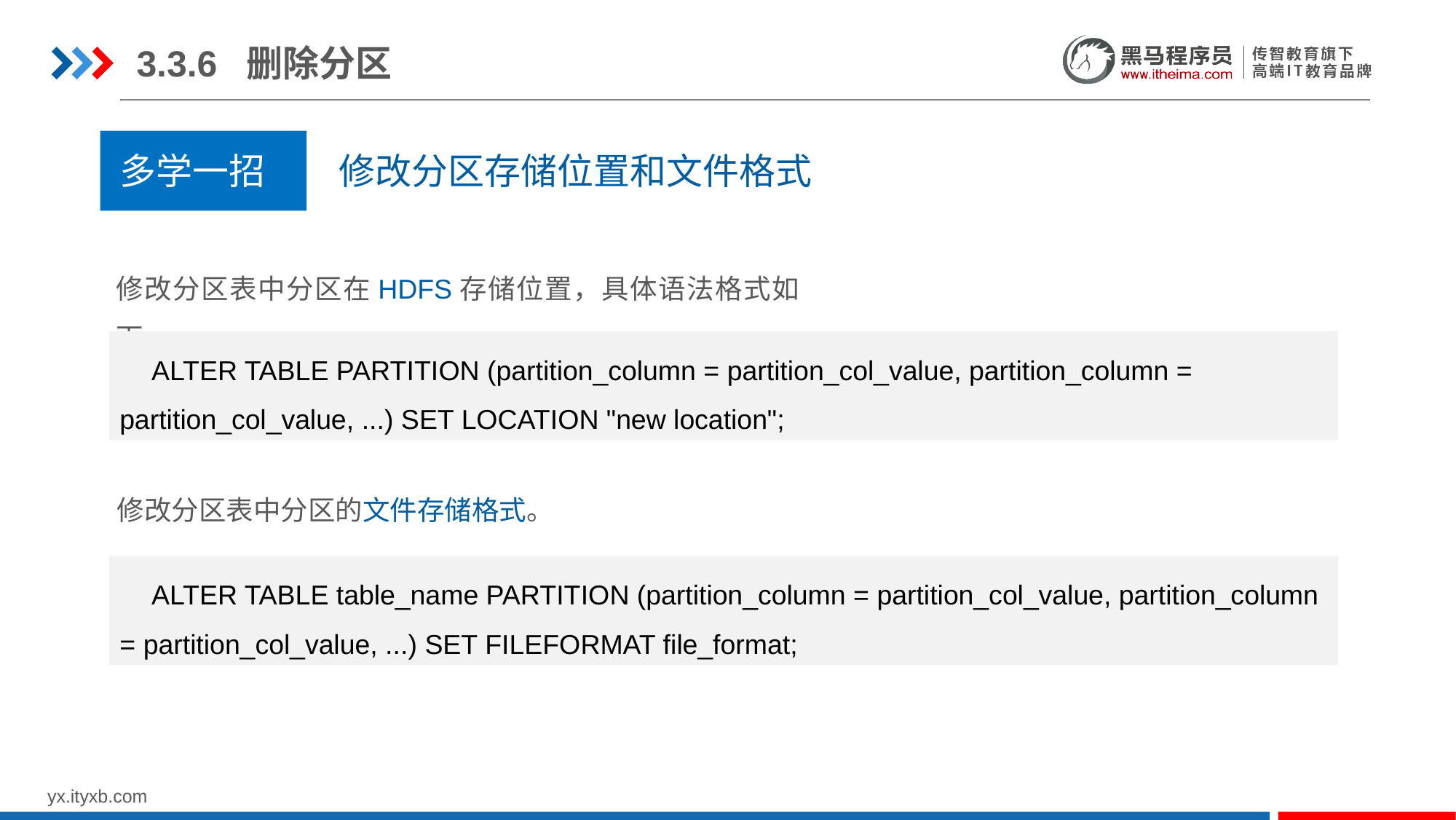

3.3.6  删除分区

多学一招         修改分区存储位置和文件格式
修改分区表中分区在HDFS存储位置，具体语法格式如下。
ALTER TABLE PARTITION (partition_column = partition_col_value, partition_column = partition_col_value, ...) SET LOCATION "new location";
修改分区表中分区的文件存储格式。
ALTER TABLE table_name PARTITION (partition_column = partition_col_value, partition_column = partition_col_value, ...) SET FILEFORMAT file_format;